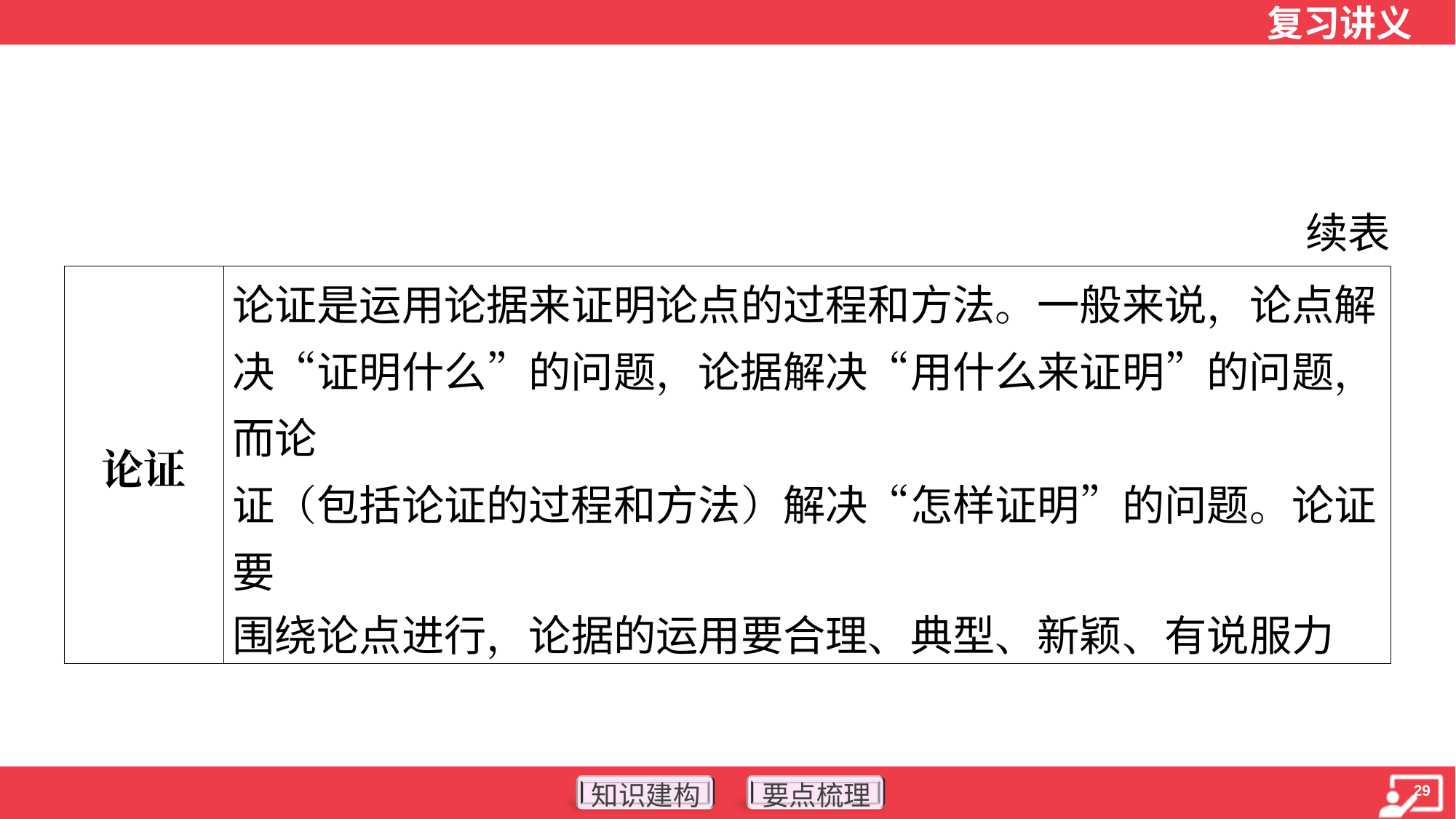

续表
| 论证 | 论证是运用论据来证明论点的过程和方法。一般来说，论点解 决“证明什么”的问题，论据解决“用什么来证明”的问题，而论 证（包括论证的过程和方法）解决“怎样证明”的问题。论证要 围绕论点进行，论据的运用要合理、典型、新颖、有说服力 |  |
| --- | --- | --- |